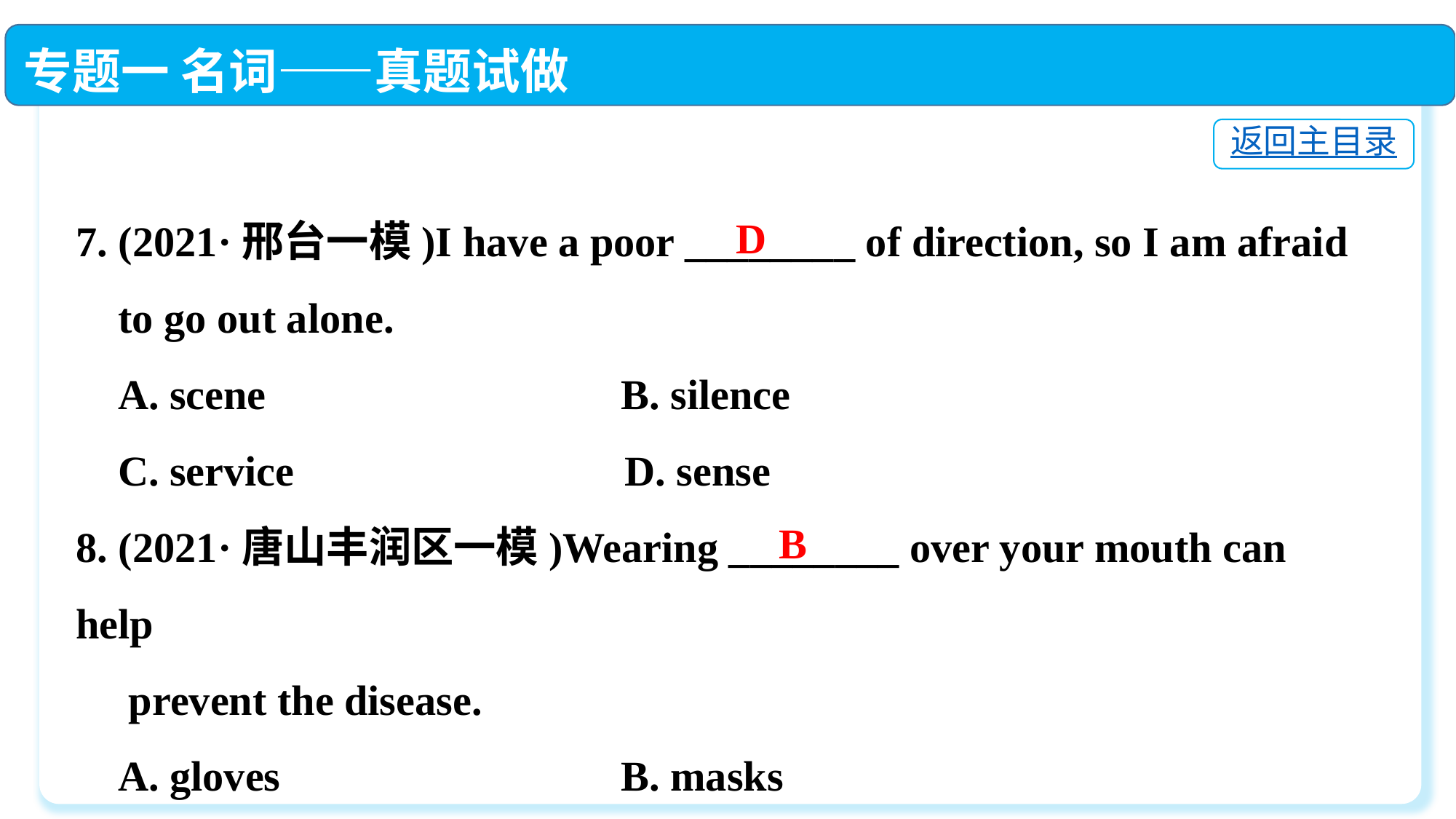

专题一 名词——真题试做

返回主目录
7. (2021·邢台一模)I have a poor ________ of direction, so I am afraid
    to go out alone.
    A. scene	                               B. silence
    C. service	                     D. sense
8. (2021·唐山丰润区一模)Wearing ________ over your mouth can help
     prevent the disease.
    A. gloves	                               B. masks
    C. glasses	                               D. earphones
D
B